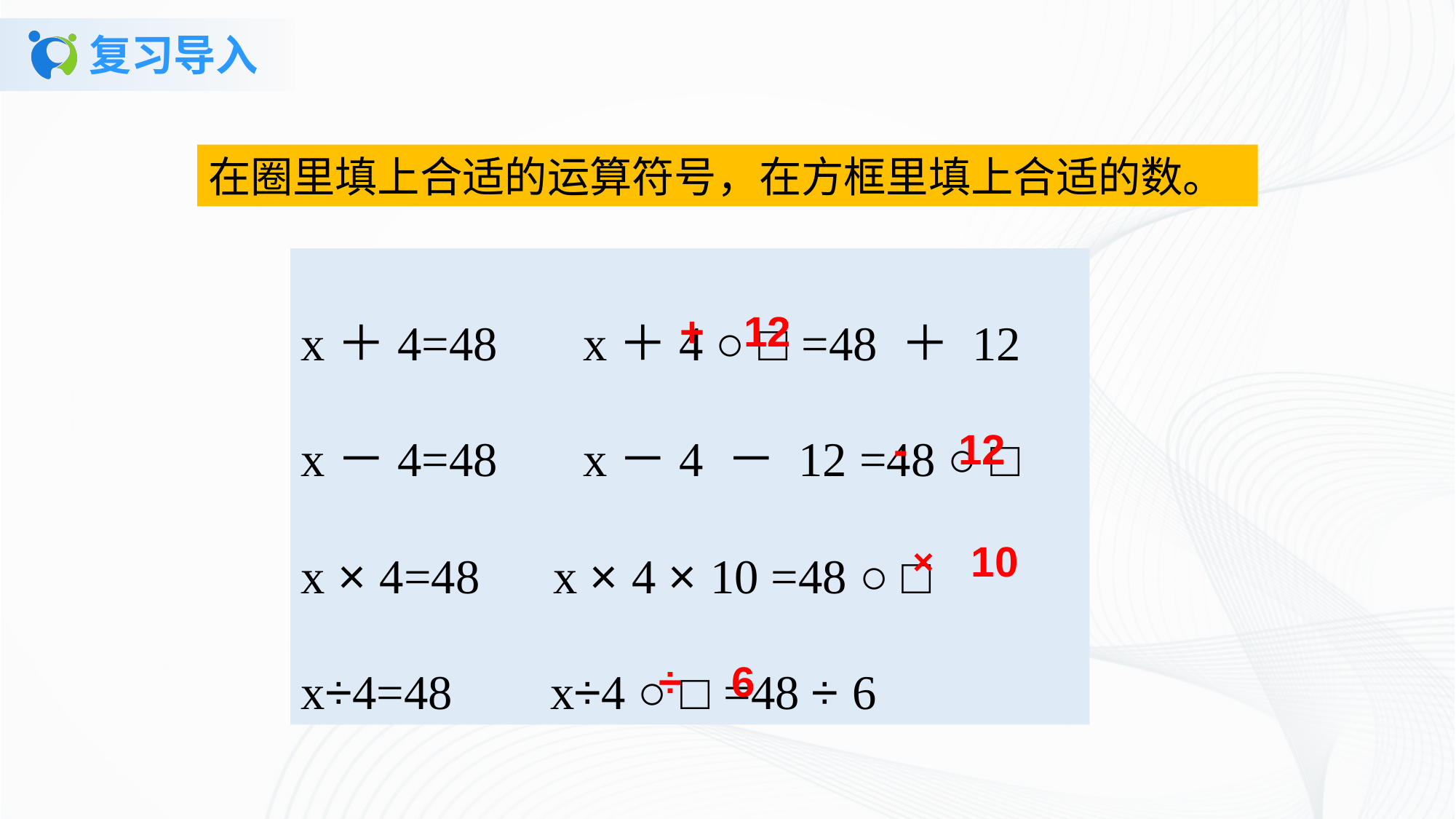

# 复习导入
在圈里填上合适的运算符号，在方框里填上合适的数。
x＋4=48       x＋4 ○ □ =48 ＋ 12
x－4=48       x－4 － 12 =48 ○ □
x × 4=48      x × 4 × 10 =48 ○ □
x÷4=48        x÷4 ○ □ =48 ÷ 6
+
12
-
12
10
×
÷
6